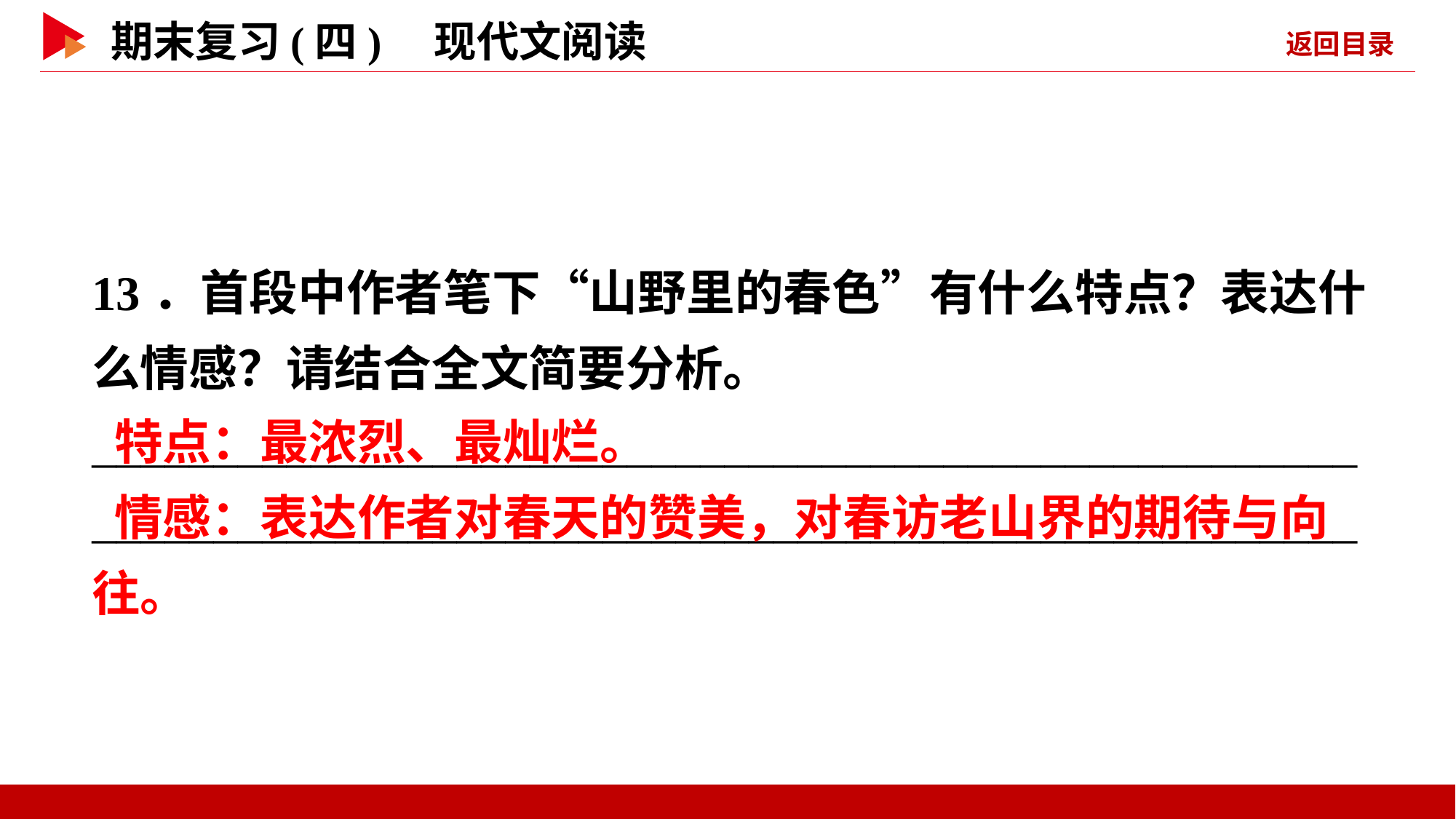

13．首段中作者笔下“山野里的春色”有什么特点？表达什么情感？请结合全文简要分析。
________________________________________________________________________________________________________
 特点：最浓烈、最灿烂。
 情感：表达作者对春天的赞美，对春访老山界的期待与向往。